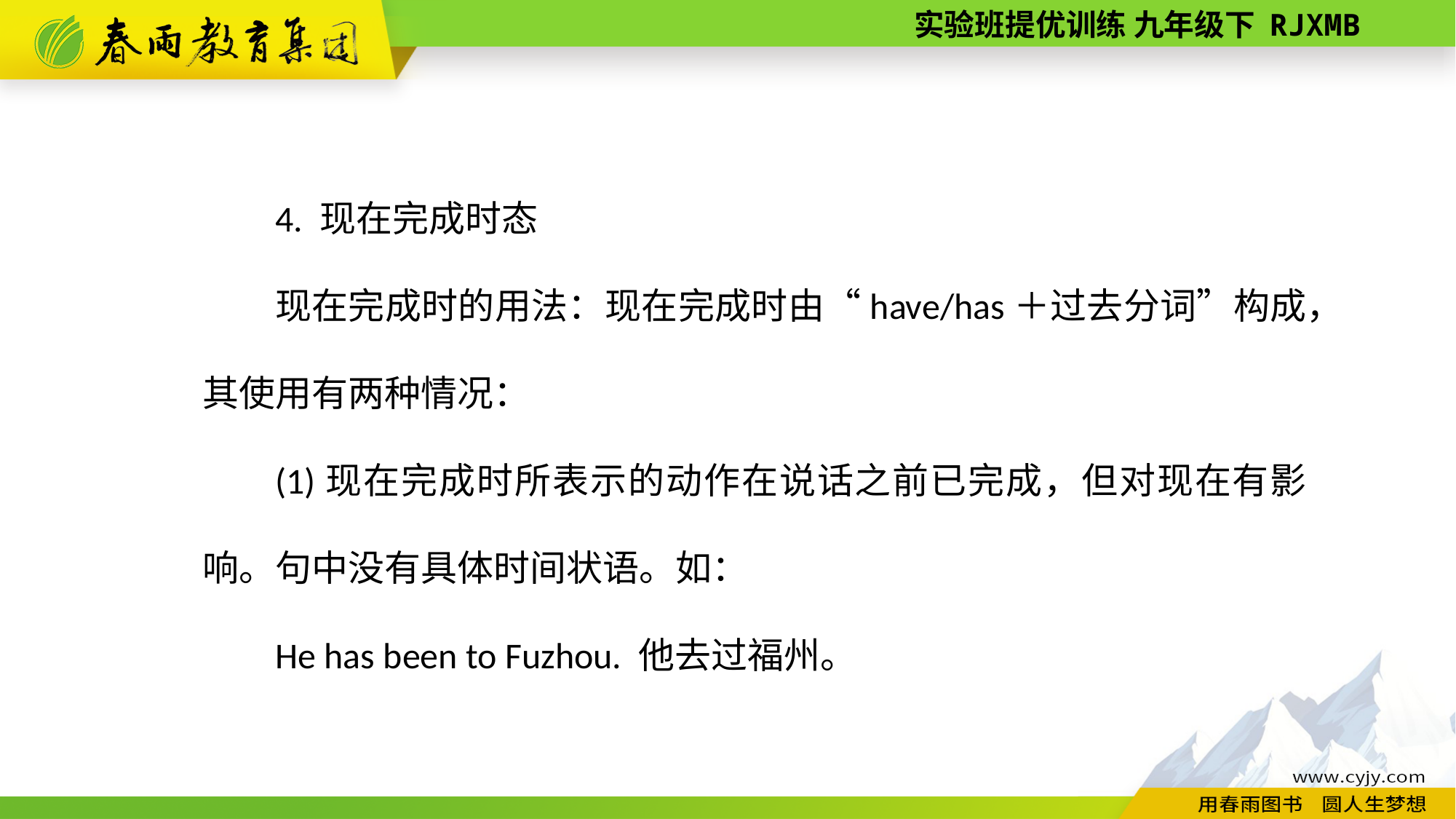

4. 现在完成时态
现在完成时的用法：现在完成时由“have/has＋过去分词”构成，其使用有两种情况：
(1)现在完成时所表示的动作在说话之前已完成，但对现在有影响。句中没有具体时间状语。如：
He has been to Fuzhou. 他去过福州。